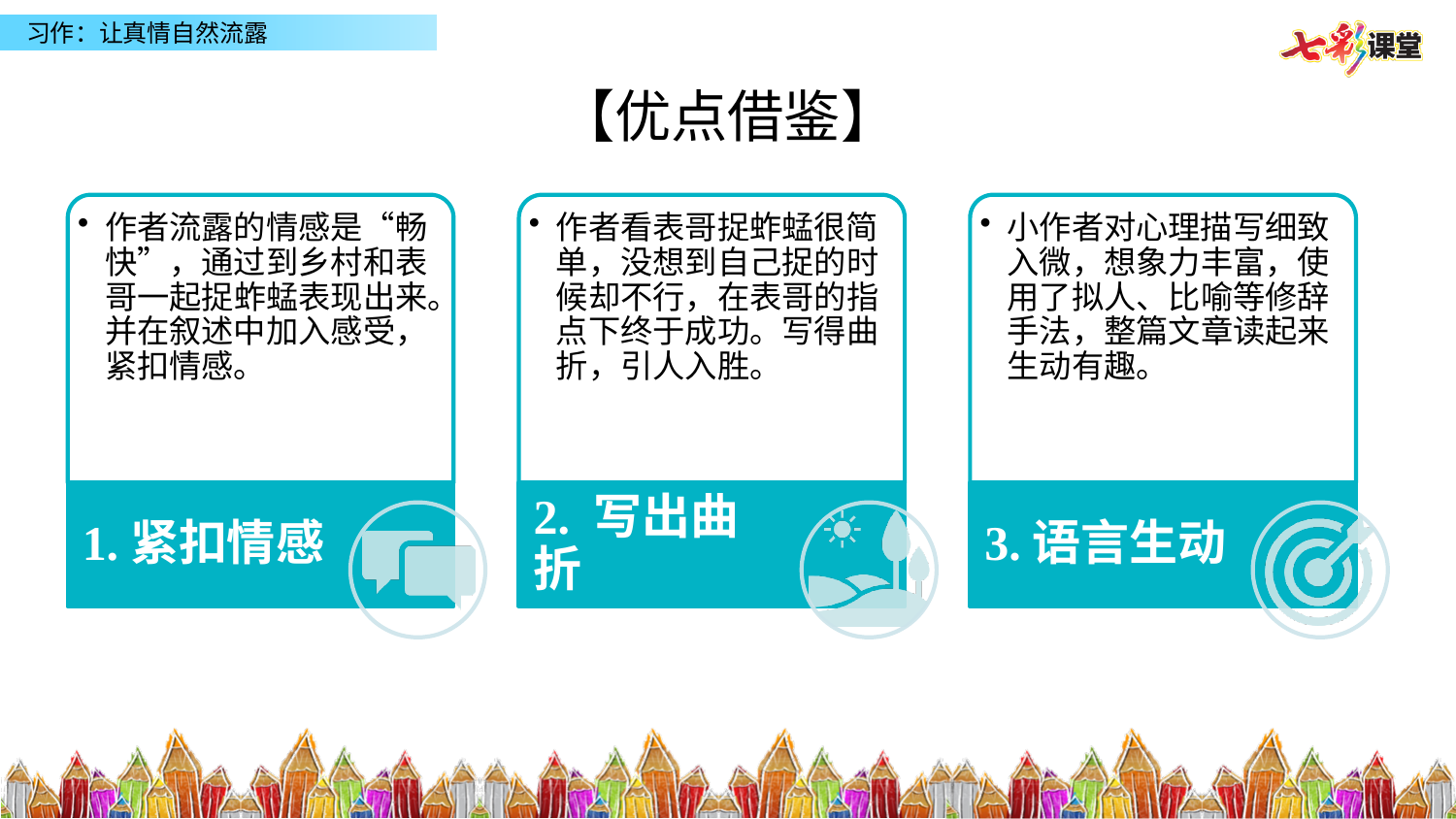

【优点借鉴】
作者流露的情感是“畅快”，通过到乡村和表哥一起捉蚱蜢表现出来。并在叙述中加入感受，紧扣情感。
1.紧扣情感
作者看表哥捉蚱蜢很简单，没想到自己捉的时候却不行，在表哥的指点下终于成功。写得曲折，引人入胜。
2. 写出曲折
小作者对心理描写细致入微，想象力丰富，使用了拟人、比喻等修辞手法，整篇文章读起来生动有趣。
3.语言生动